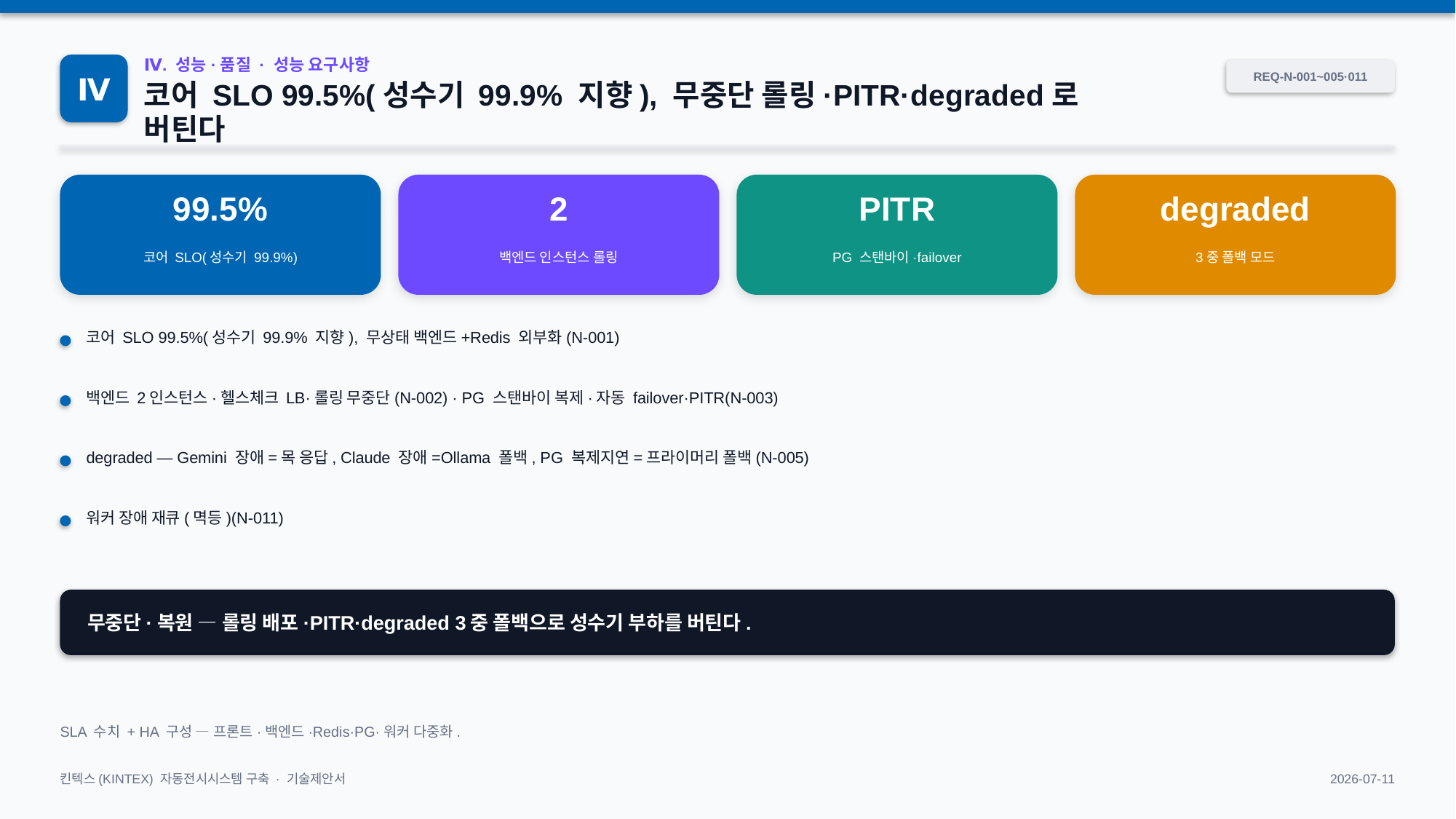

Ⅳ
Ⅳ. 성능·품질 · 성능 요구사항

REQ-N-001~005·011
코어 SLO 99.5%(성수기 99.9% 지향), 무중단 롤링·PITR·degraded로 버틴다

99.5%
2
PITR
degraded
코어 SLO(성수기 99.9%)
백엔드 인스턴스 롤링
PG 스탠바이·failover
3중 폴백 모드
코어 SLO 99.5%(성수기 99.9% 지향), 무상태 백엔드+Redis 외부화(N-001)

백엔드 2인스턴스·헬스체크 LB·롤링 무중단(N-002) · PG 스탠바이 복제·자동 failover·PITR(N-003)

degraded — Gemini 장애=목 응답, Claude 장애=Ollama 폴백, PG 복제지연=프라이머리 폴백(N-005)

워커 장애 재큐(멱등)(N-011)

무중단·복원 — 롤링 배포·PITR·degraded 3중 폴백으로 성수기 부하를 버틴다.
SLA 수치 + HA 구성 — 프론트·백엔드·Redis·PG·워커 다중화.
킨텍스(KINTEX) 자동전시시스템 구축 · 기술제안서
2026-07-11